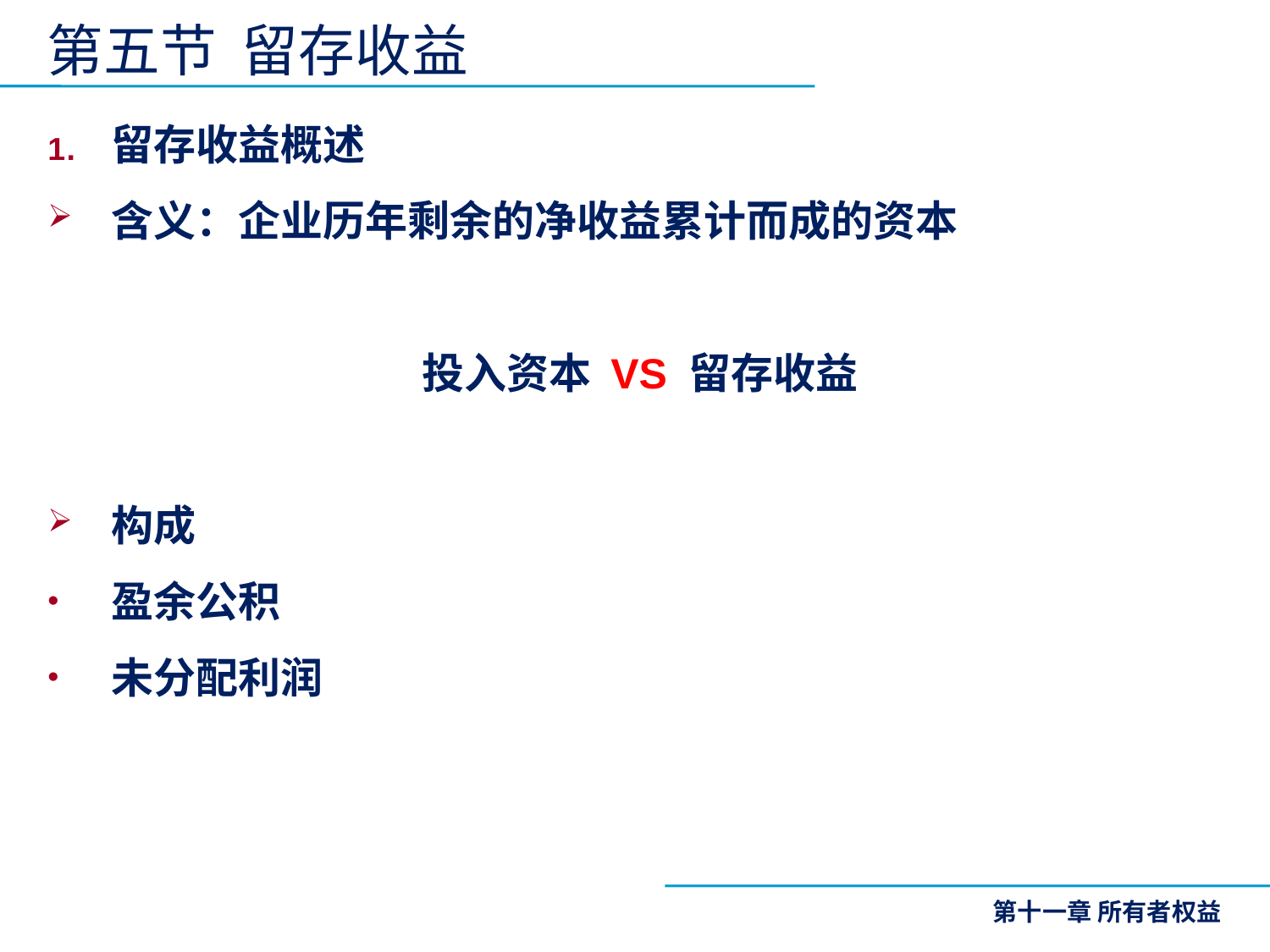

第五节  留存收益
留存收益概述
含义：企业历年剩余的净收益累计而成的资本

投入资本 VS 留存收益

构成
盈余公积
未分配利润